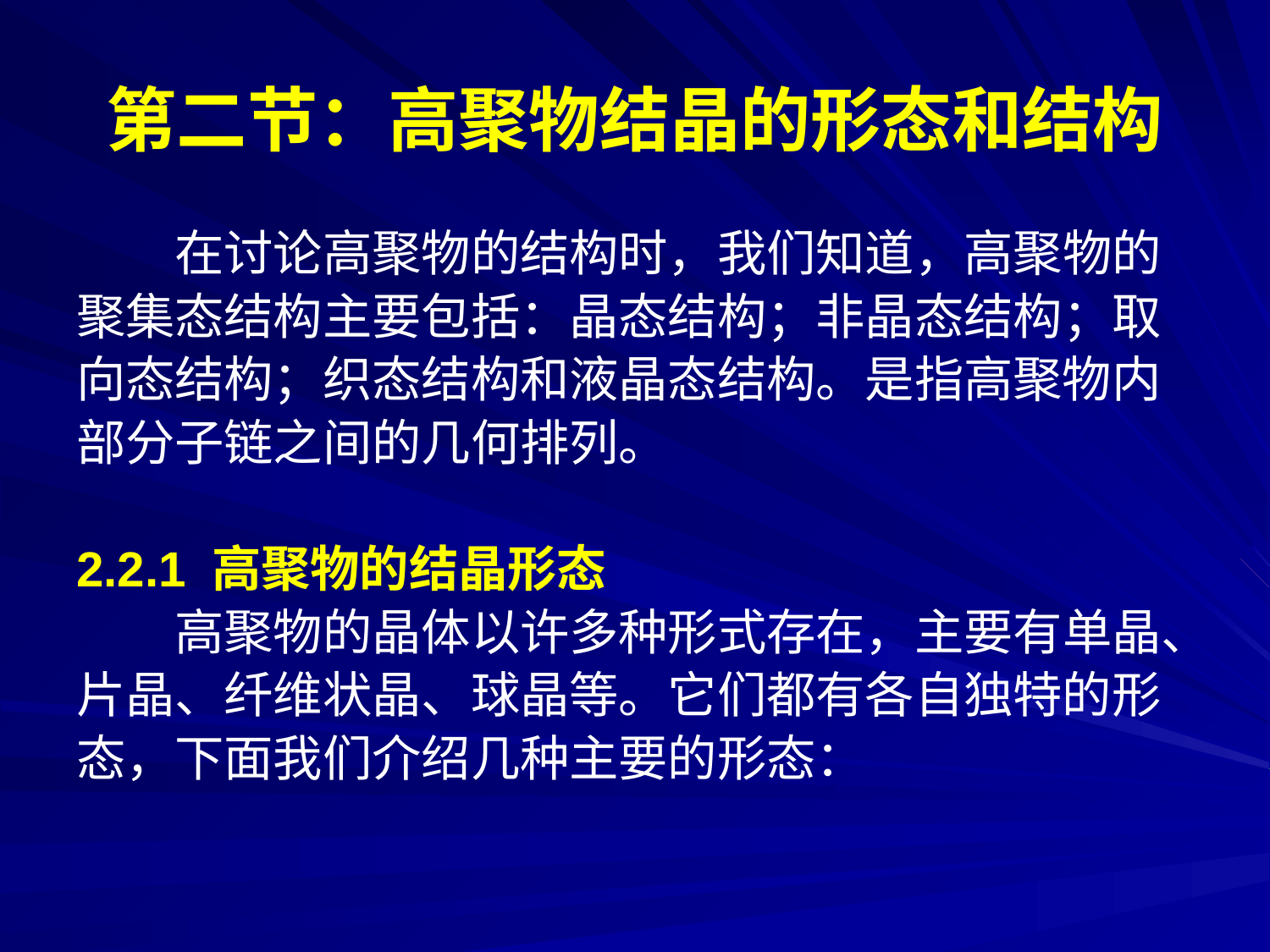

# 第二节：高聚物结晶的形态和结构
　　在讨论高聚物的结构时，我们知道，高聚物的
聚集态结构主要包括：晶态结构；非晶态结构；取
向态结构；织态结构和液晶态结构。是指高聚物内
部分子链之间的几何排列。

2.2.1 高聚物的结晶形态
　　高聚物的晶体以许多种形式存在，主要有单晶、
片晶、纤维状晶、球晶等。它们都有各自独特的形
态，下面我们介绍几种主要的形态：